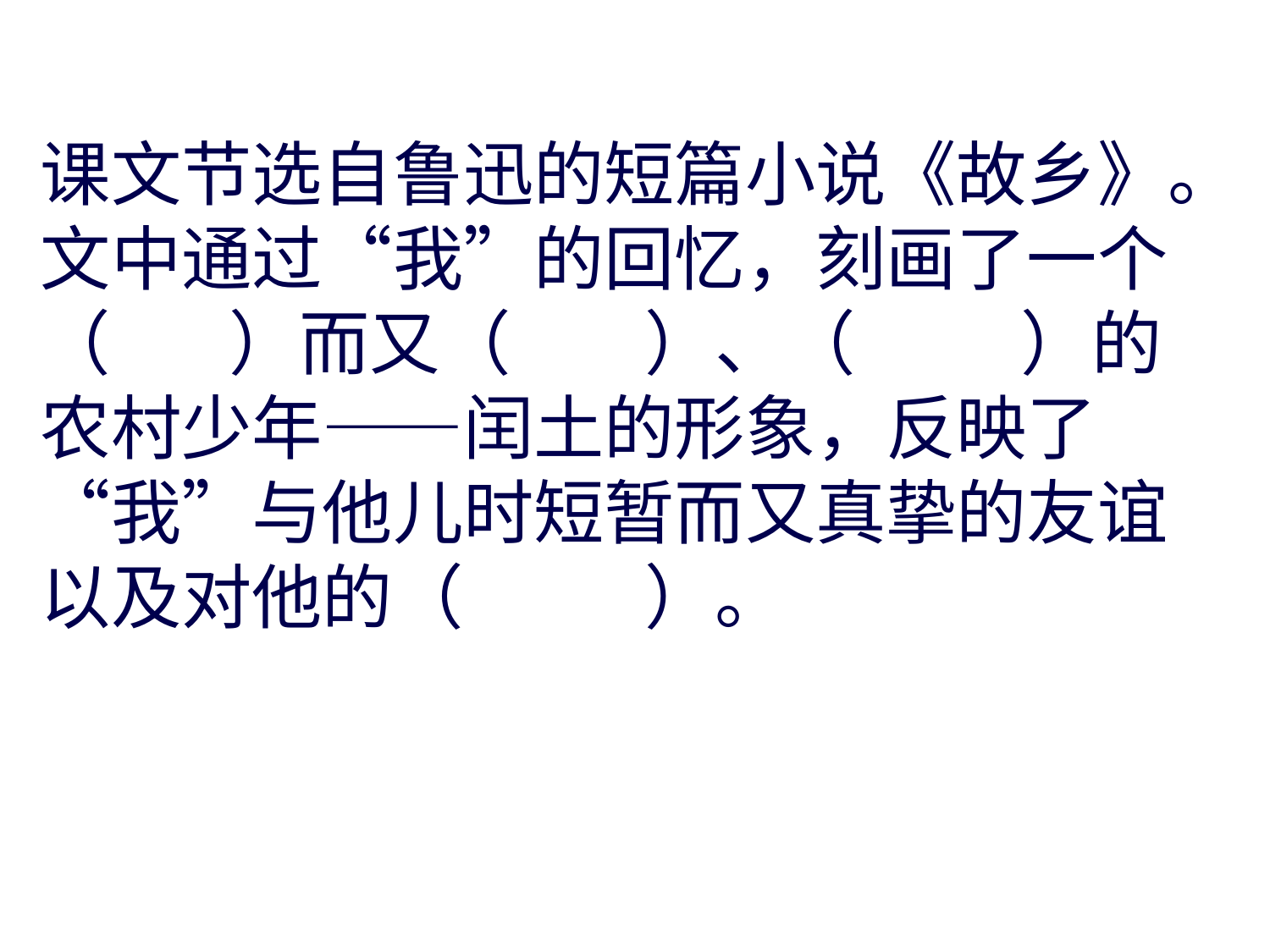

课文节选自鲁迅的短篇小说《故乡》。文中通过“我”的回忆，刻画了一个（　   ）而又（　    ）、（      　）的农村少年——闰土的形象，反映了“我”与他儿时短暂而又真挚的友谊以及对他的（　       ）。